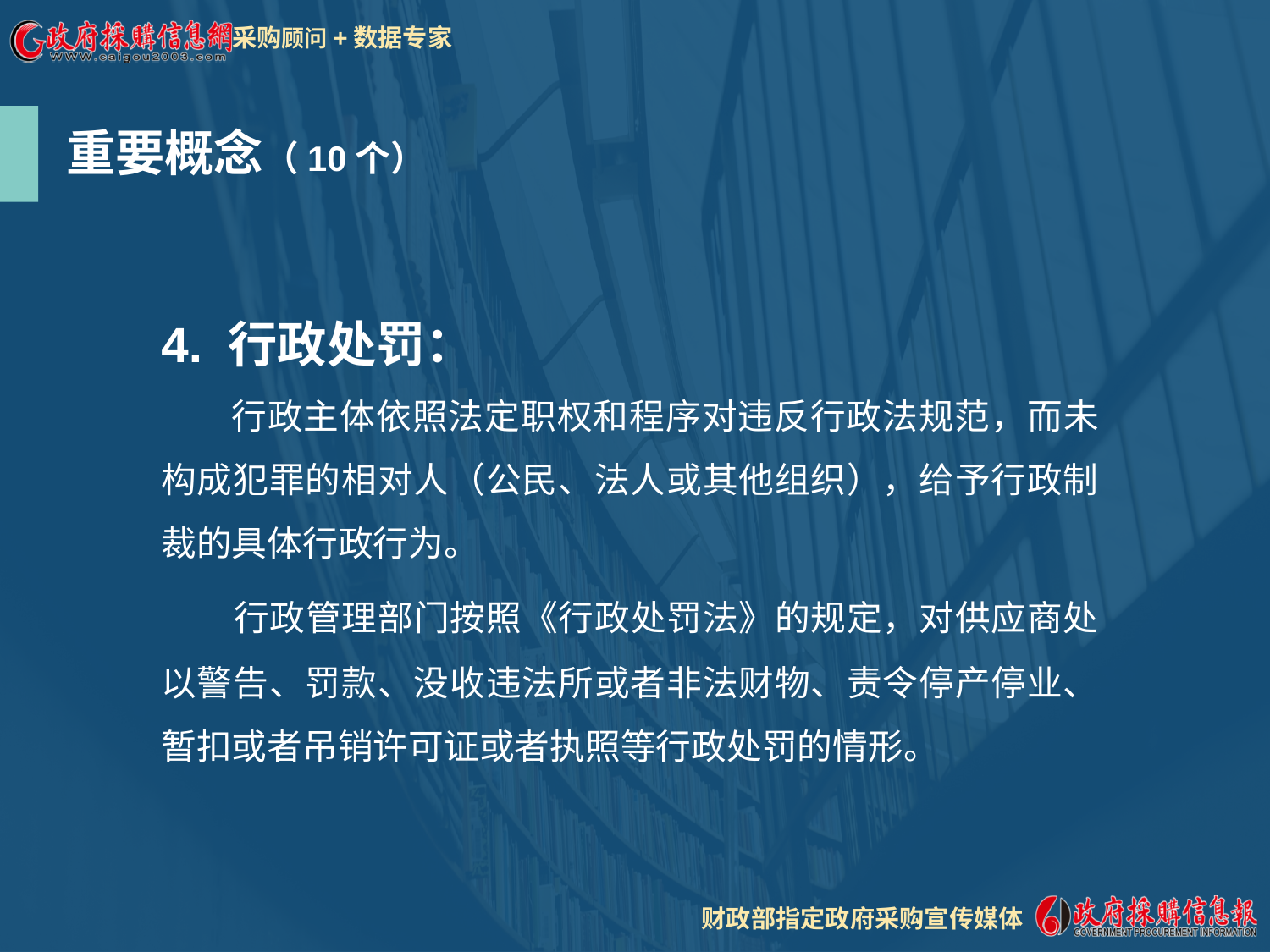

重要概念（10个）
4. 行政处罚：
       行政主体依照法定职权和程序对违反行政法规范，而未构成犯罪的相对人（公民、法人或其他组织），给予行政制裁的具体行政行为。
      行政管理部门按照《行政处罚法》的规定，对供应商处以警告、罚款、没收违法所或者非法财物、责令停产停业、暂扣或者吊销许可证或者执照等行政处罚的情形。